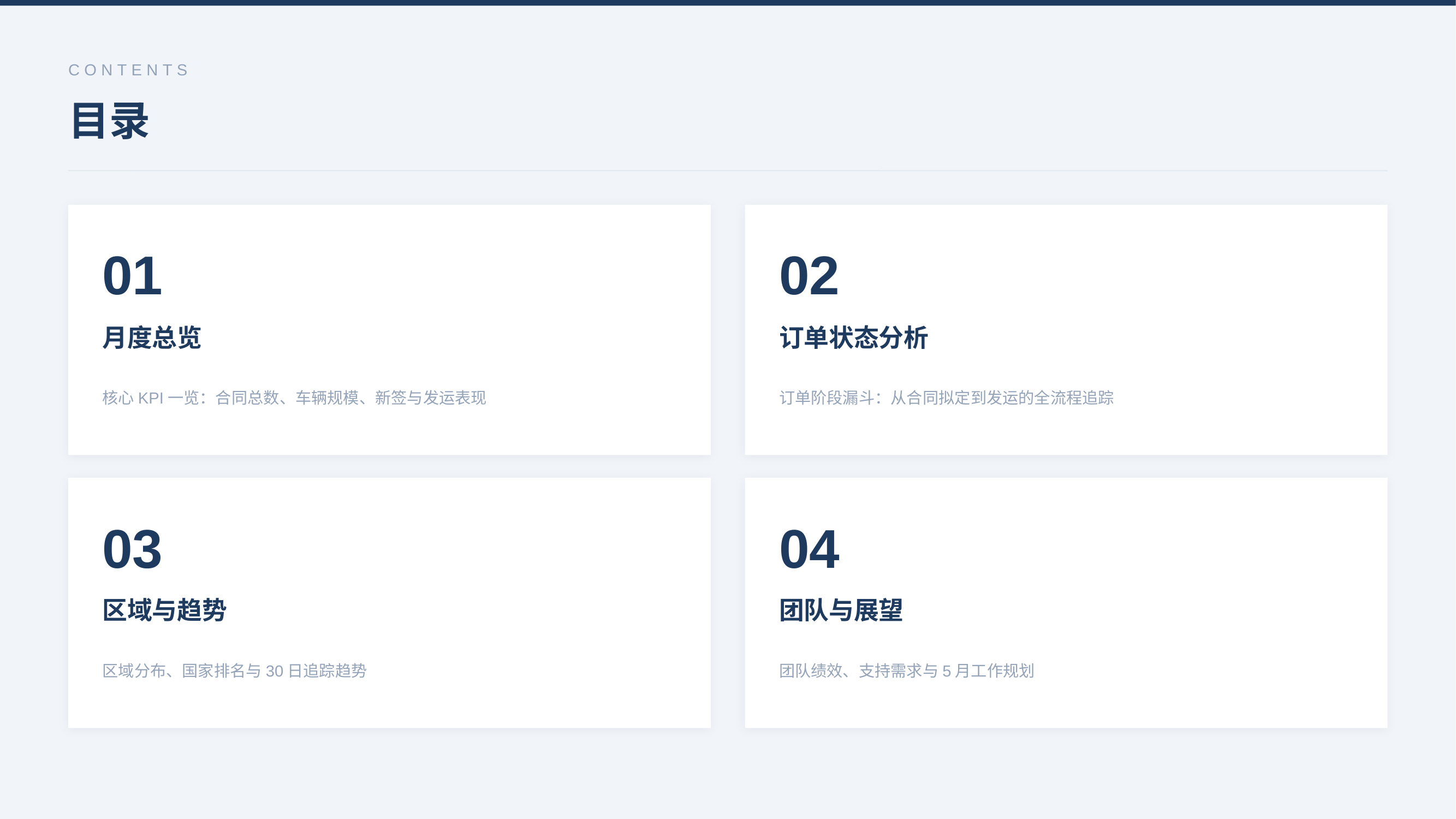

CONTENTS
目录

01
02
月度总览
订单状态分析
核心KPI一览：合同总数、车辆规模、新签与发运表现
订单阶段漏斗：从合同拟定到发运的全流程追踪

03
04
区域与趋势
团队与展望
区域分布、国家排名与30日追踪趋势
团队绩效、支持需求与5月工作规划